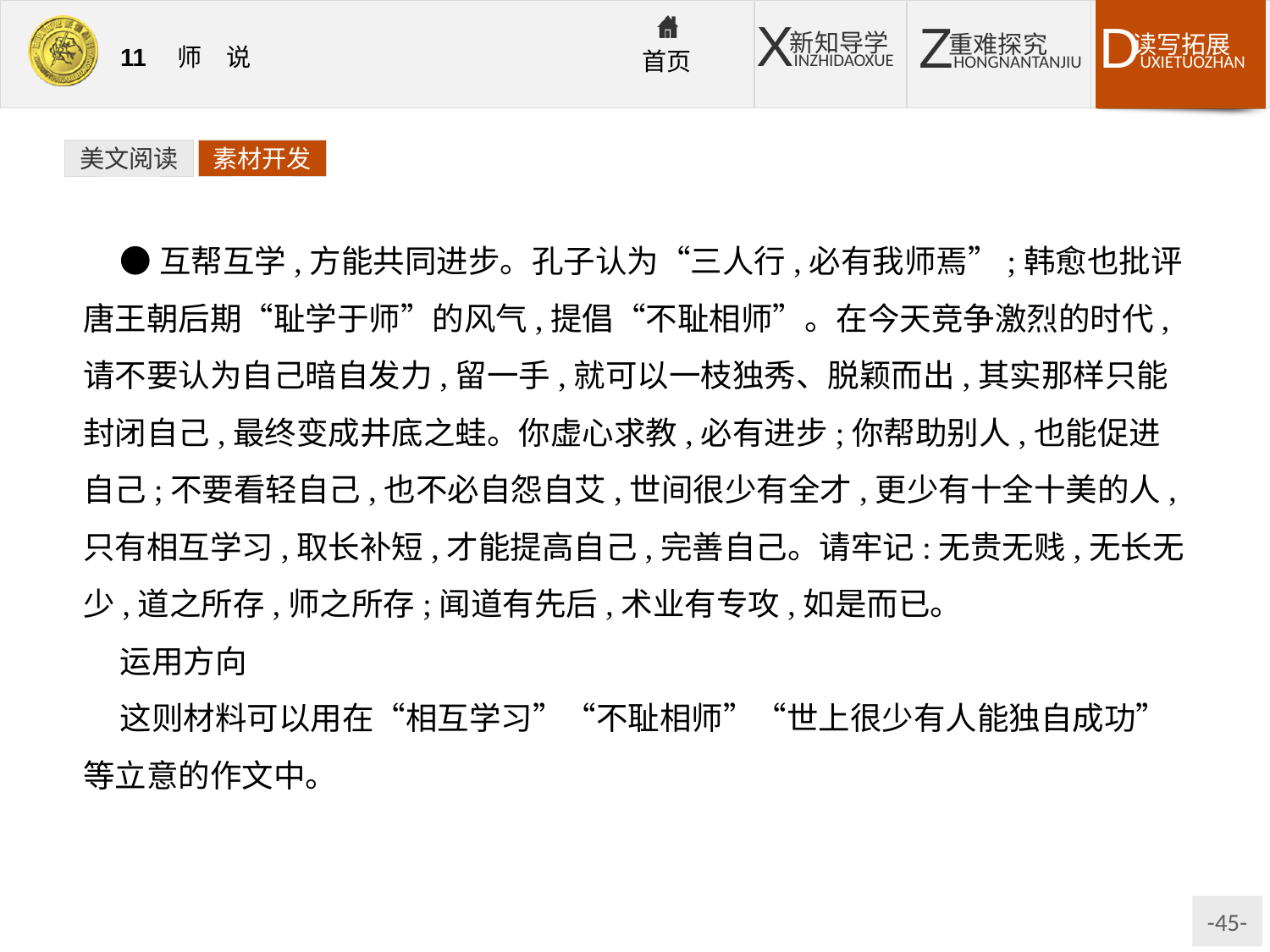

美文阅读
素材开发
●互帮互学,方能共同进步。孔子认为“三人行,必有我师焉”;韩愈也批评唐王朝后期“耻学于师”的风气,提倡“不耻相师”。在今天竞争激烈的时代,请不要认为自己暗自发力,留一手,就可以一枝独秀、脱颖而出,其实那样只能封闭自己,最终变成井底之蛙。你虚心求教,必有进步;你帮助别人,也能促进自己;不要看轻自己,也不必自怨自艾,世间很少有全才,更少有十全十美的人,只有相互学习,取长补短,才能提高自己,完善自己。请牢记:无贵无贱,无长无少,道之所存,师之所存;闻道有先后,术业有专攻,如是而已。
运用方向
这则材料可以用在“相互学习”“不耻相师”“世上很少有人能独自成功”等立意的作文中。